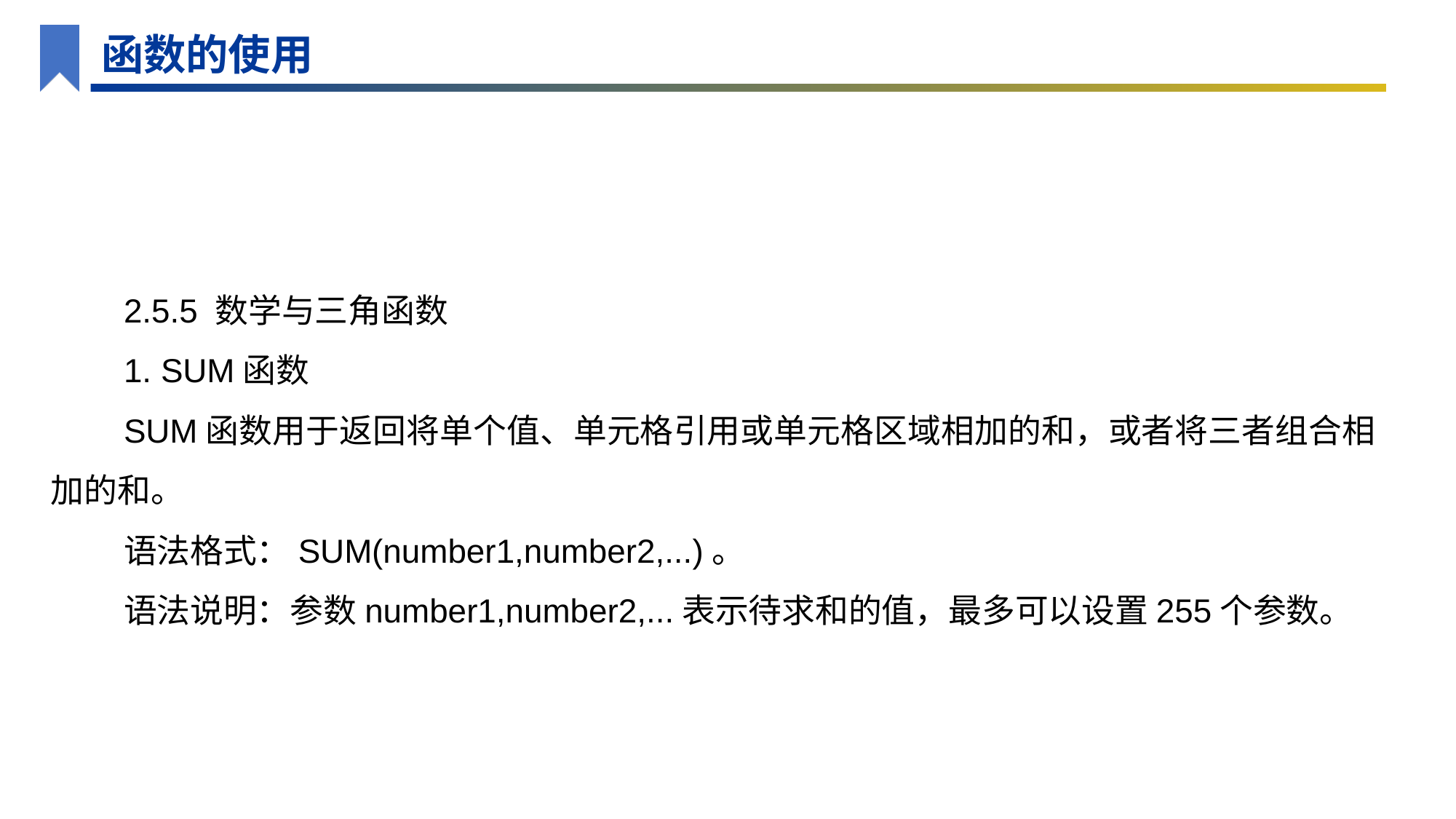

函数的使用
2.5.5 数学与三角函数
1. SUM函数
SUM函数用于返回将单个值、单元格引用或单元格区域相加的和，或者将三者组合相加的和。
语法格式：SUM(number1,number2,...)。
语法说明：参数number1,number2,...表示待求和的值，最多可以设置255个参数。